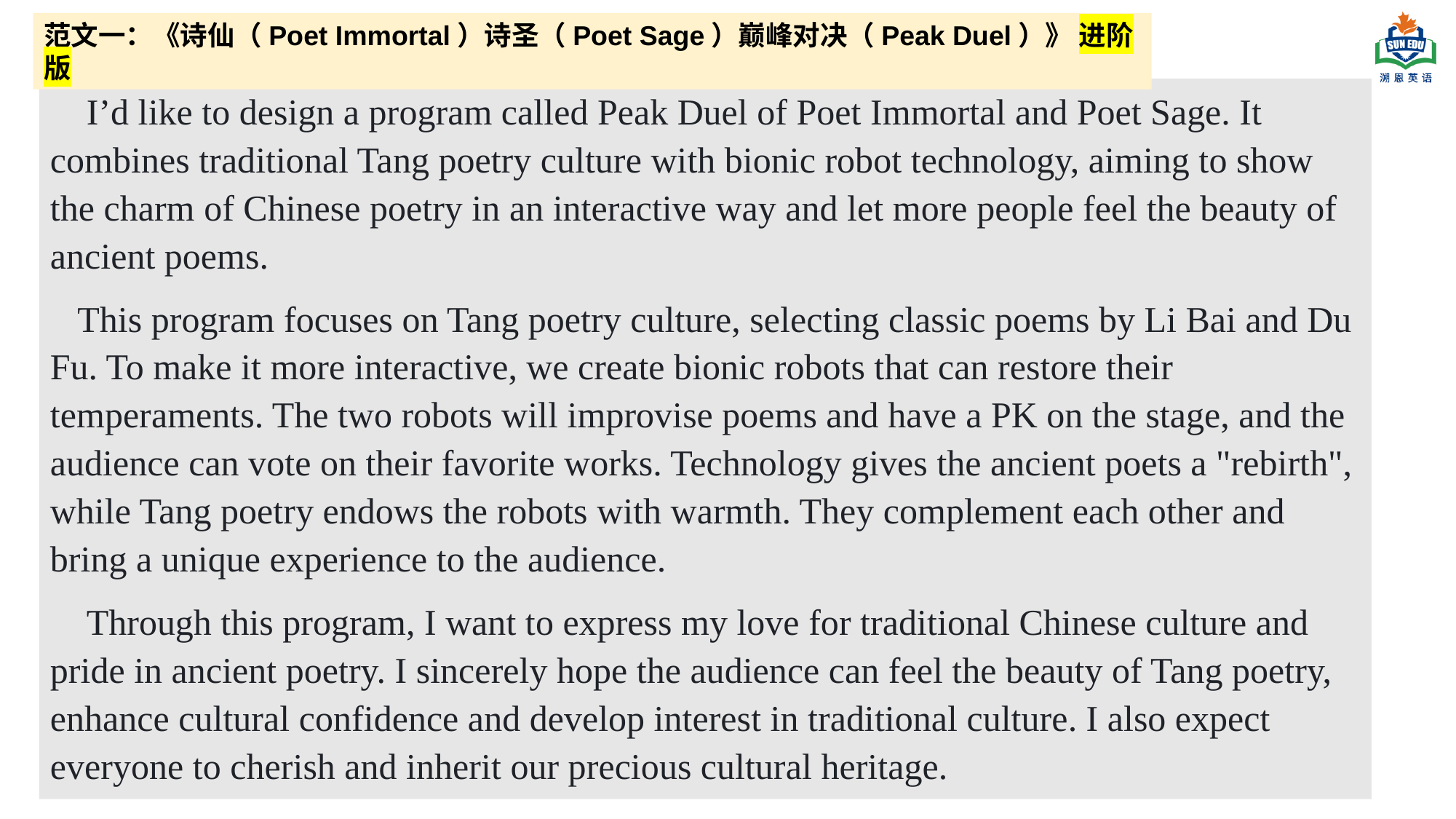

范文一：《诗仙（Poet Immortal）诗圣（Poet Sage）巅峰对决（Peak Duel）》 进阶版
    I’d like to design a program called Peak Duel of Poet Immortal and Poet Sage. It combines traditional Tang poetry culture with bionic robot technology, aiming to show the charm of Chinese poetry in an interactive way and let more people feel the beauty of ancient poems.
   This program focuses on Tang poetry culture, selecting classic poems by Li Bai and Du Fu. To make it more interactive, we create bionic robots that can restore their temperaments. The two robots will improvise poems and have a PK on the stage, and the audience can vote on their favorite works. Technology gives the ancient poets a "rebirth", while Tang poetry endows the robots with warmth. They complement each other and bring a unique experience to the audience.
    Through this program, I want to express my love for traditional Chinese culture and pride in ancient poetry. I sincerely hope the audience can feel the beauty of Tang poetry, enhance cultural confidence and develop interest in traditional culture. I also expect everyone to cherish and inherit our precious cultural heritage.